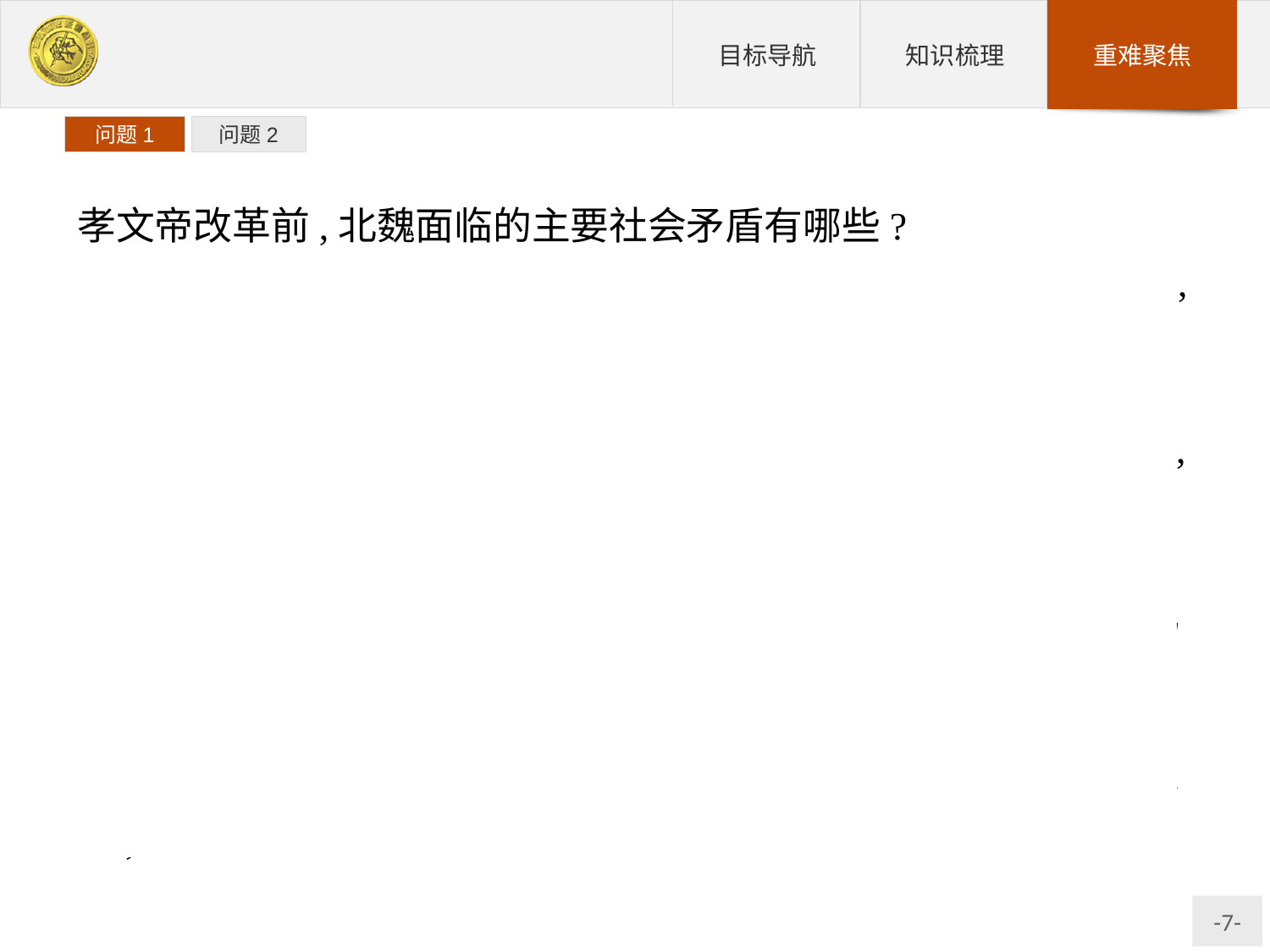

问题1
问题2
孝文帝改革前,北魏面临的主要社会矛盾有哪些?
(1)国家和豪强地主的矛盾:北魏政权的基层统治实行宗主督护制,由豪强地主出任宗主,他们隐瞒控制人口,逃避赋税、徭役,严重影响了封建国家的赋税收入和徭役征发。
(2)国家、豪强地主和农民的矛盾:北魏的地方官吏与地主勾结,“纵富督贫,避强侵弱”,导致广大农民负担沉重,苦不堪言。
(3)鲜卑族和汉族及其他少数民族的矛盾:拓跋部原先经济、文化相对落后,进入中原地区后,北魏统治者没有处理好与经济文化相对先进的汉族及其他少数民族的关系。
(4)统治阶级内部危机四伏。由于不同民族间的文化习俗、生活方式悬殊,拓跋贵族对汉族地主存有戒心,汉族地主官僚也心存不满,常常与鲜卑贵族发生矛盾。